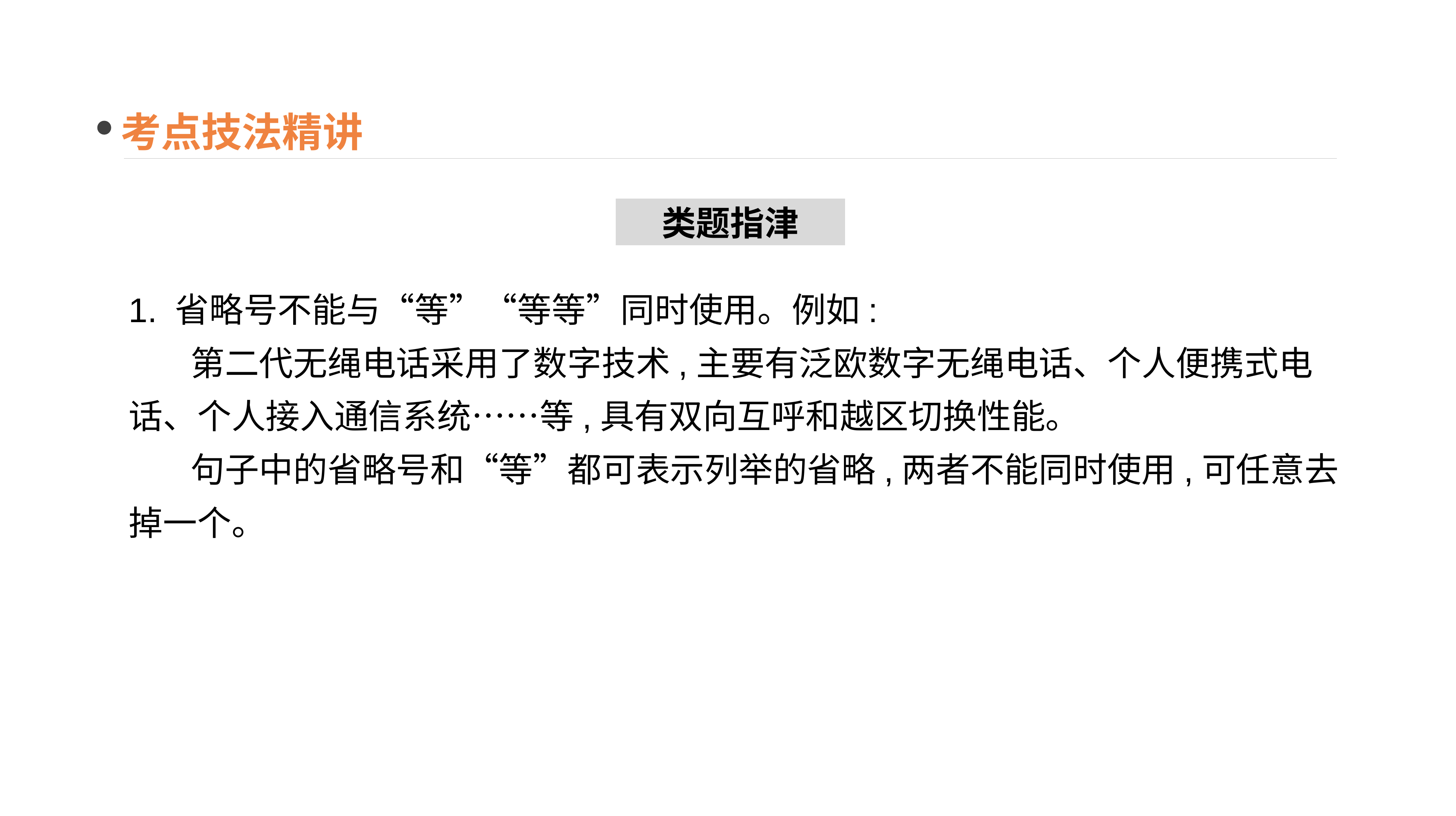

考点技法精讲

类题指津
1. 省略号不能与“等”“等等”同时使用。例如:
       第二代无绳电话采用了数字技术,主要有泛欧数字无绳电话、个人便携式电话、个人接入通信系统……等,具有双向互呼和越区切换性能。
       句子中的省略号和“等”都可表示列举的省略,两者不能同时使用,可任意去掉一个。